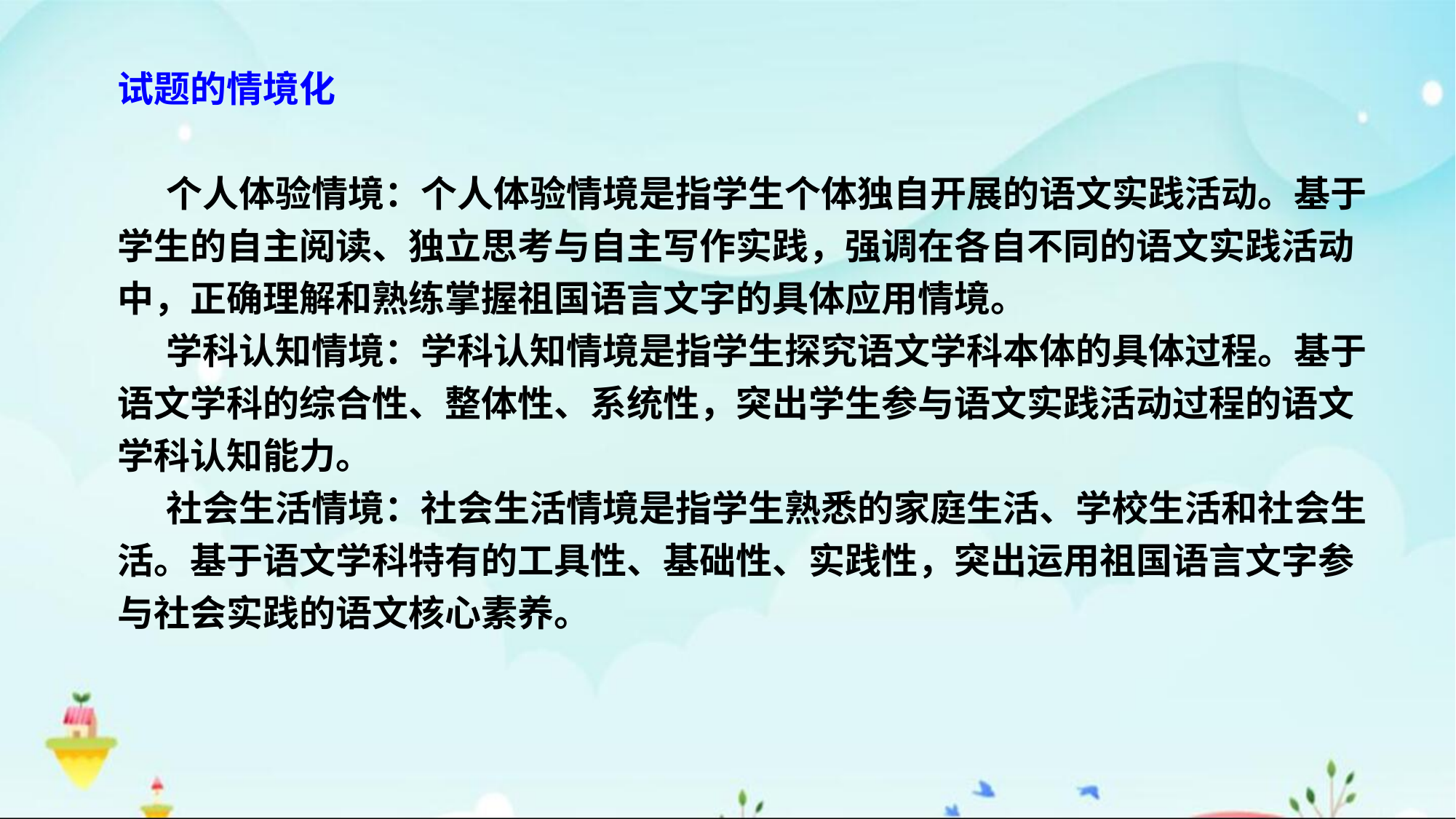

试题的情境化

    个人体验情境：个人体验情境是指学生个体独自开展的语文实践活动。基于学生的自主阅读、独立思考与自主写作实践，强调在各自不同的语文实践活动中，正确理解和熟练掌握祖国语言文字的具体应用情境。
    学科认知情境：学科认知情境是指学生探究语文学科本体的具体过程。基于语文学科的综合性、整体性、系统性，突出学生参与语文实践活动过程的语文学科认知能力。
    社会生活情境：社会生活情境是指学生熟悉的家庭生活、学校生活和社会生活。基于语文学科特有的工具性、基础性、实践性，突出运用祖国语言文字参与社会实践的语文核心素养。